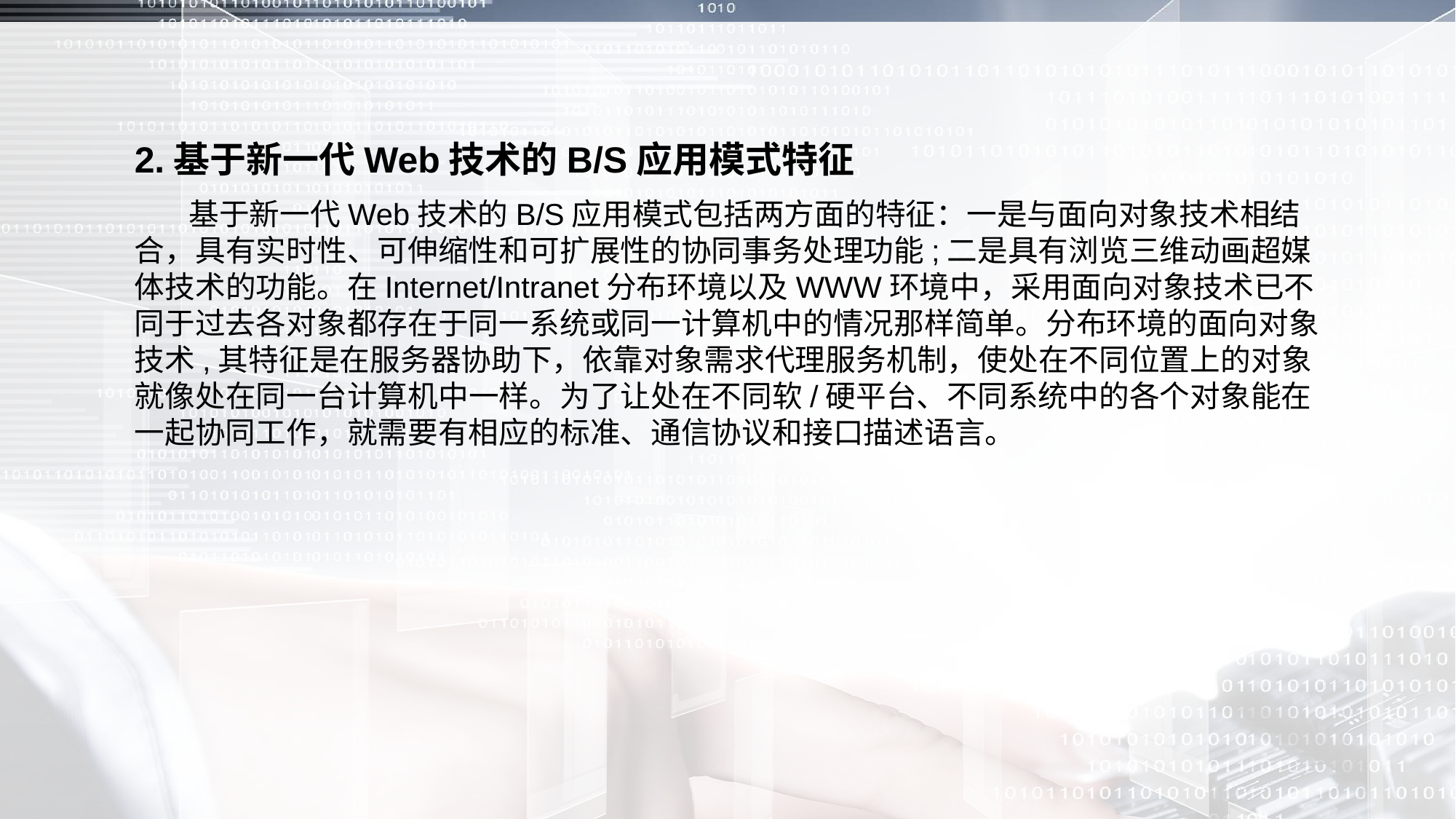

2.基于新一代Web技术的B/S应用模式特征
       基于新一代Web技术的B/S应用模式包括两方面的特征：一是与面向对象技术相结合，具有实时性、可伸缩性和可扩展性的协同事务处理功能;二是具有浏览三维动画超媒体技术的功能。在Internet/Intranet分布环境以及WWW环境中，采用面向对象技术已不同于过去各对象都存在于同一系统或同一计算机中的情况那样简单。分布环境的面向对象技术,其特征是在服务器协助下，依靠对象需求代理服务机制，使处在不同位置上的对象就像处在同一台计算机中一样。为了让处在不同软/硬平台、不同系统中的各个对象能在一起协同工作，就需要有相应的标准、通信协议和接口描述语言。